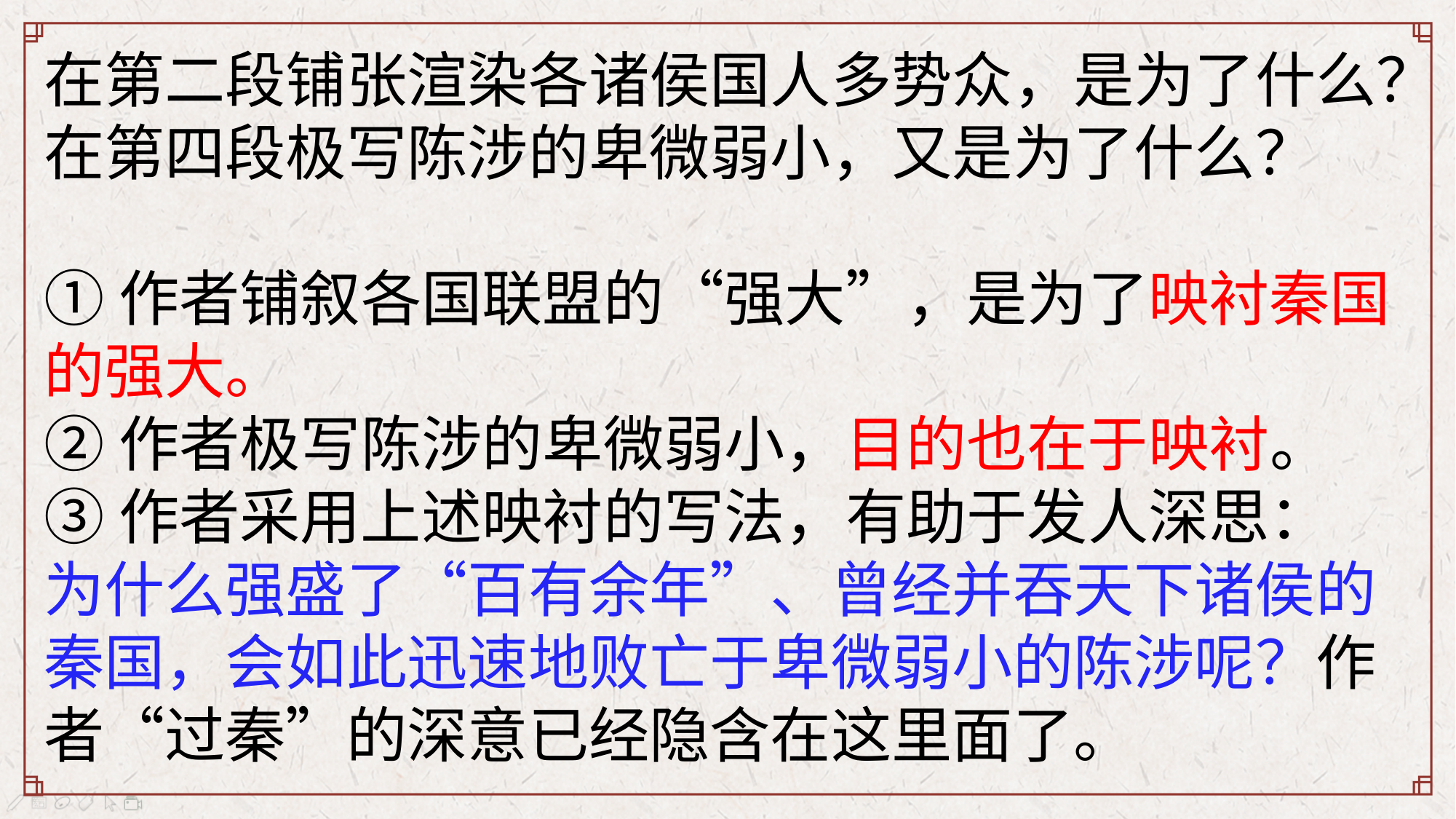

在第二段铺张渲染各诸侯国人多势众，是为了什么？
在第四段极写陈涉的卑微弱小，又是为了什么？

①作者铺叙各国联盟的“强大”，是为了映衬秦国的强大。
②作者极写陈涉的卑微弱小，目的也在于映衬。
③作者采用上述映衬的写法，有助于发人深思：
为什么强盛了“百有余年”、曾经并吞天下诸侯的秦国，会如此迅速地败亡于卑微弱小的陈涉呢？作者“过秦”的深意已经隐含在这里面了。